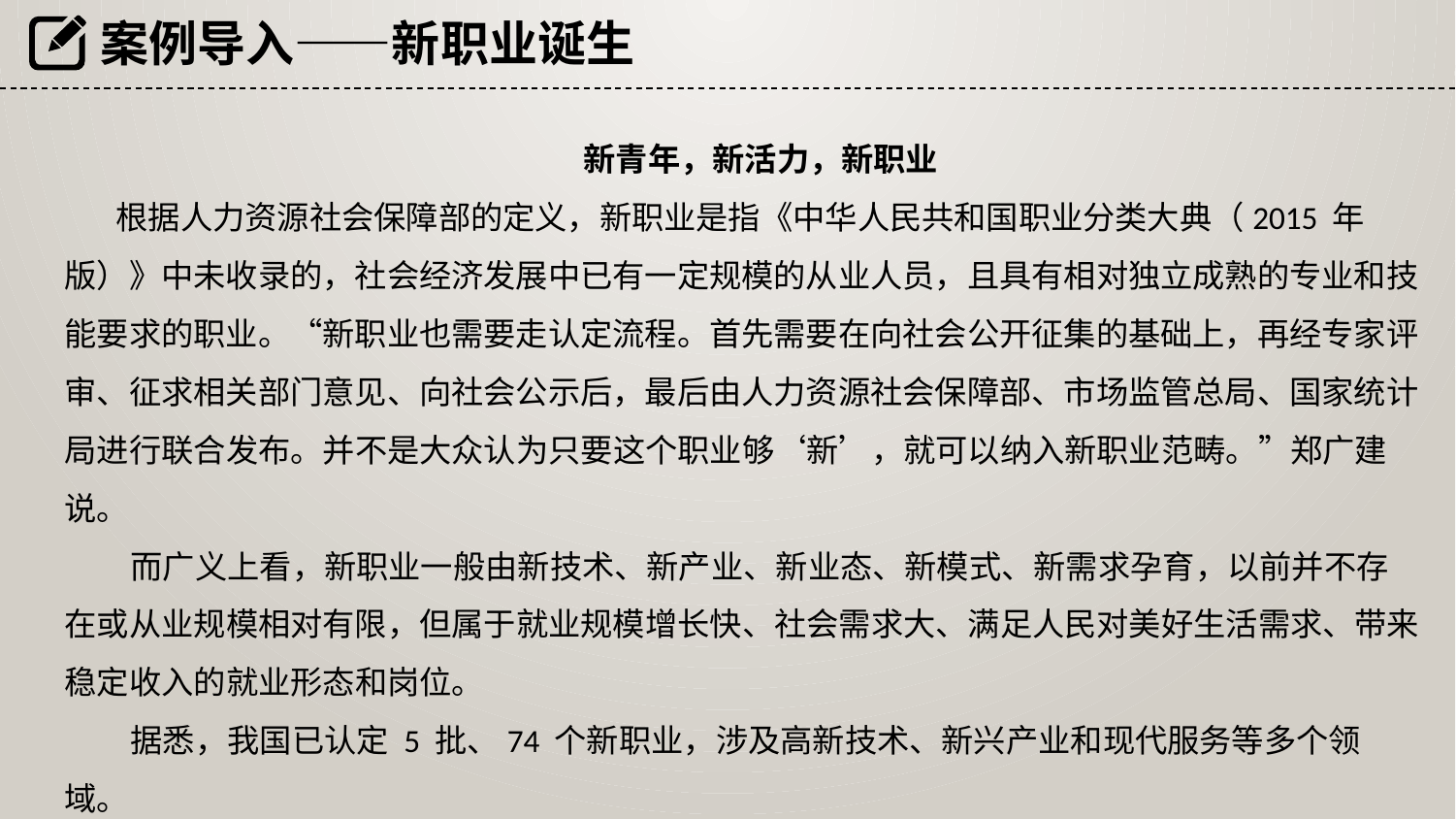

案例导入——新职业诞生

    新青年，新活力，新职业
      根据人力资源社会保障部的定义，新职业是指《中华人民共和国职业分类大典（2015 年版）》中未收录的，社会经济发展中已有一定规模的从业人员，且具有相对独立成熟的专业和技能要求的职业。“新职业也需要走认定流程。首先需要在向社会公开征集的基础上，再经专家评审、征求相关部门意见、向社会公示后，最后由人力资源社会保障部、市场监管总局、国家统计局进行联合发布。并不是大众认为只要这个职业够‘新’，就可以纳入新职业范畴。”郑广建说。
        而广义上看，新职业一般由新技术、新产业、新业态、新模式、新需求孕育，以前并不存在或从业规模相对有限，但属于就业规模增长快、社会需求大、满足人民对美好生活需求、带来稳定收入的就业形态和岗位。
        据悉，我国已认定 5 批、74 个新职业，涉及高新技术、新兴产业和现代服务等多个领域。
最新一批新职业也已“待转正”。2023 年 10 月，人力资源社会保障部面向全国开始征集第六批
新职业。截至 2024 年 1 月，已有 429 个职业参与申报，征集工作已进入评审论证阶段。

5